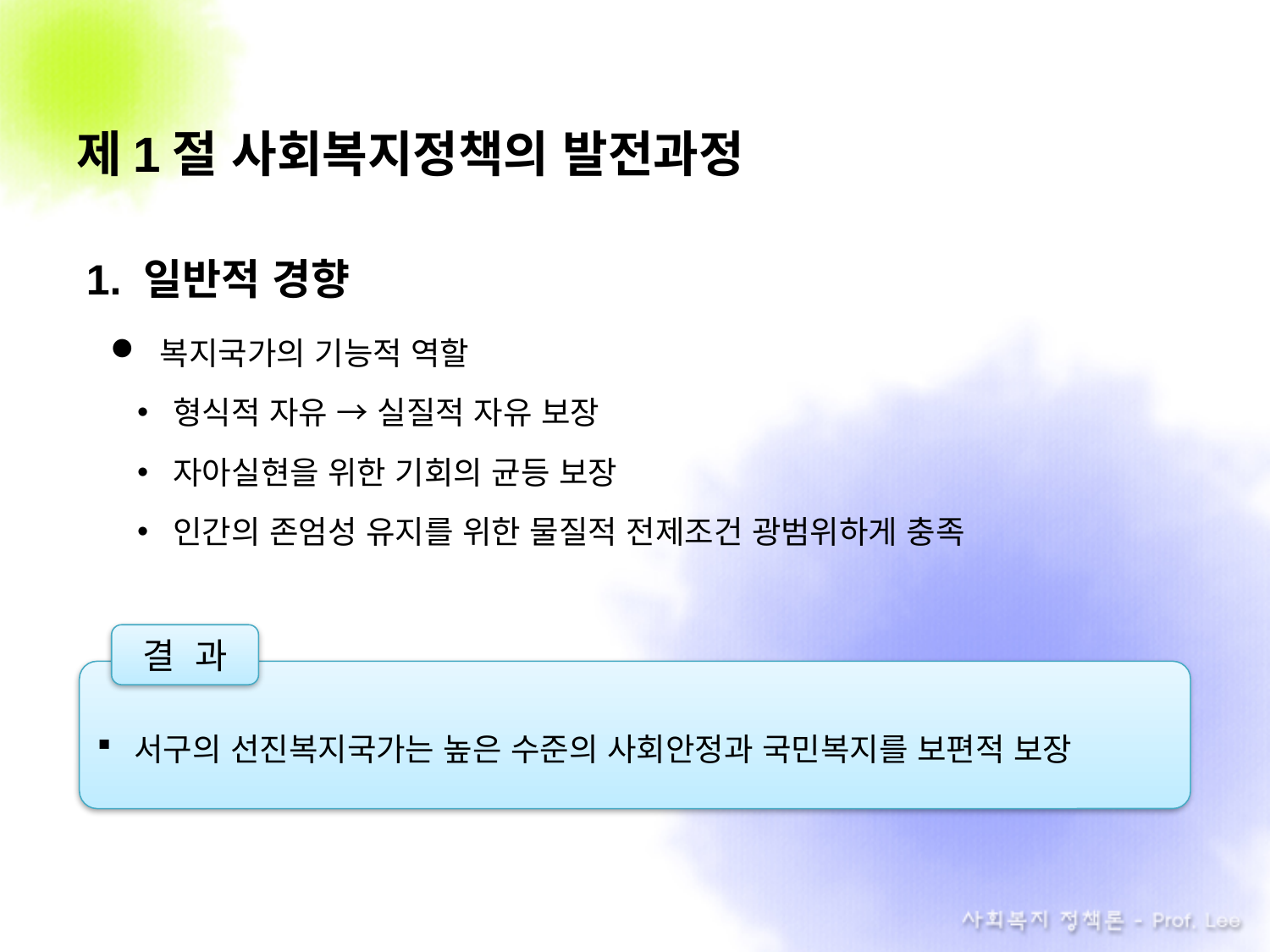

# 제1절 사회복지정책의 발전과정
1. 일반적 경향
복지국가의 기능적 역할
형식적 자유 → 실질적 자유 보장
자아실현을 위한 기회의 균등 보장
인간의 존엄성 유지를 위한 물질적 전제조건 광범위하게 충족
결  과

서구의 선진복지국가는 높은 수준의 사회안정과 국민복지를 보편적 보장